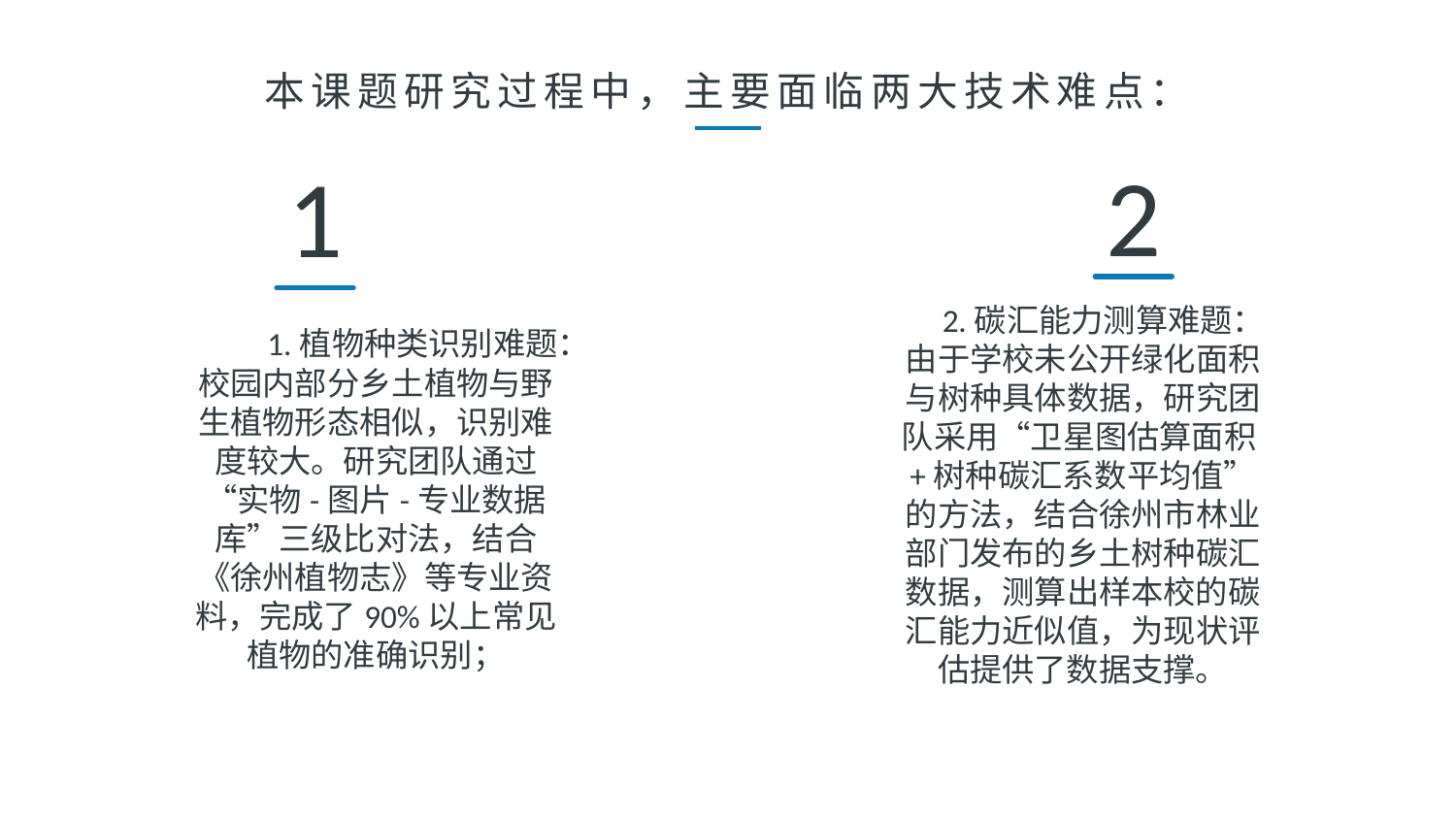

本课题研究过程中，主要面临两大技术难点：
2
1
     2.碳汇能力测算难题：由于学校未公开绿化面积与树种具体数据，研究团队采用“卫星图估算面积+树种碳汇系数平均值”的方法，结合徐州市林业部门发布的乡土树种碳汇数据，测算出样本校的碳汇能力近似值，为现状评估提供了数据支撑。
         1.植物种类识别难题：校园内部分乡土植物与野生植物形态相似，识别难度较大。研究团队通过“实物-图片-专业数据库”三级比对法，结合《徐州植物志》等专业资料，完成了90%以上常见植物的准确识别；